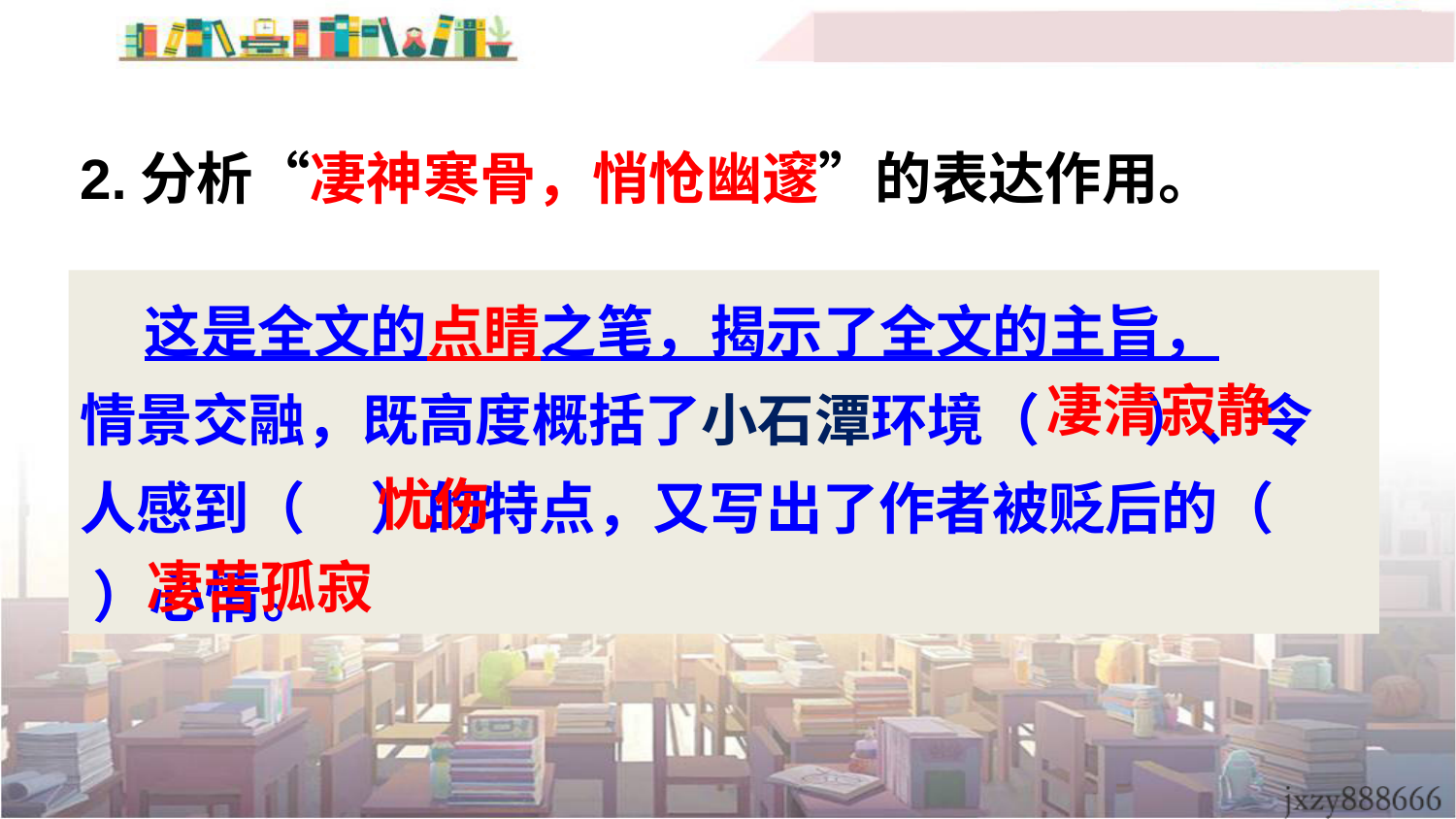

2.分析“凄神寒骨，悄怆幽邃”的表达作用。
    这是全文的点睛之笔，揭示了全文的主旨，
情景交融，既高度概括了小石潭环境（        ）、令人感到（     ）的特点，又写出了作者被贬后的（         ）心情。
凄清寂静
忧伤
凄苦孤寂